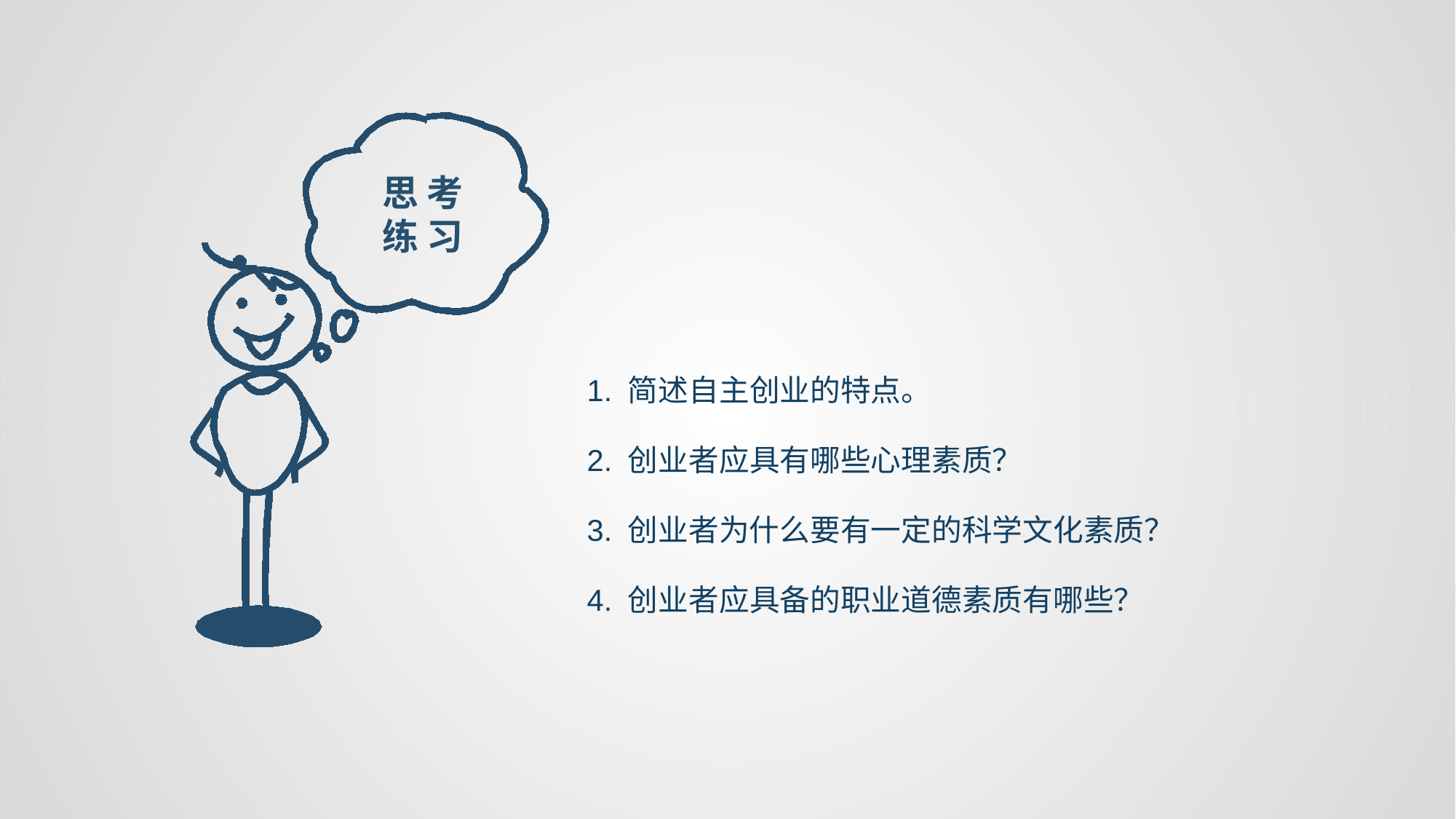

思 考练 习
1. 简述自主创业的特点。
2. 创业者应具有哪些心理素质？
3. 创业者为什么要有一定的科学文化素质？
4. 创业者应具备的职业道德素质有哪些？